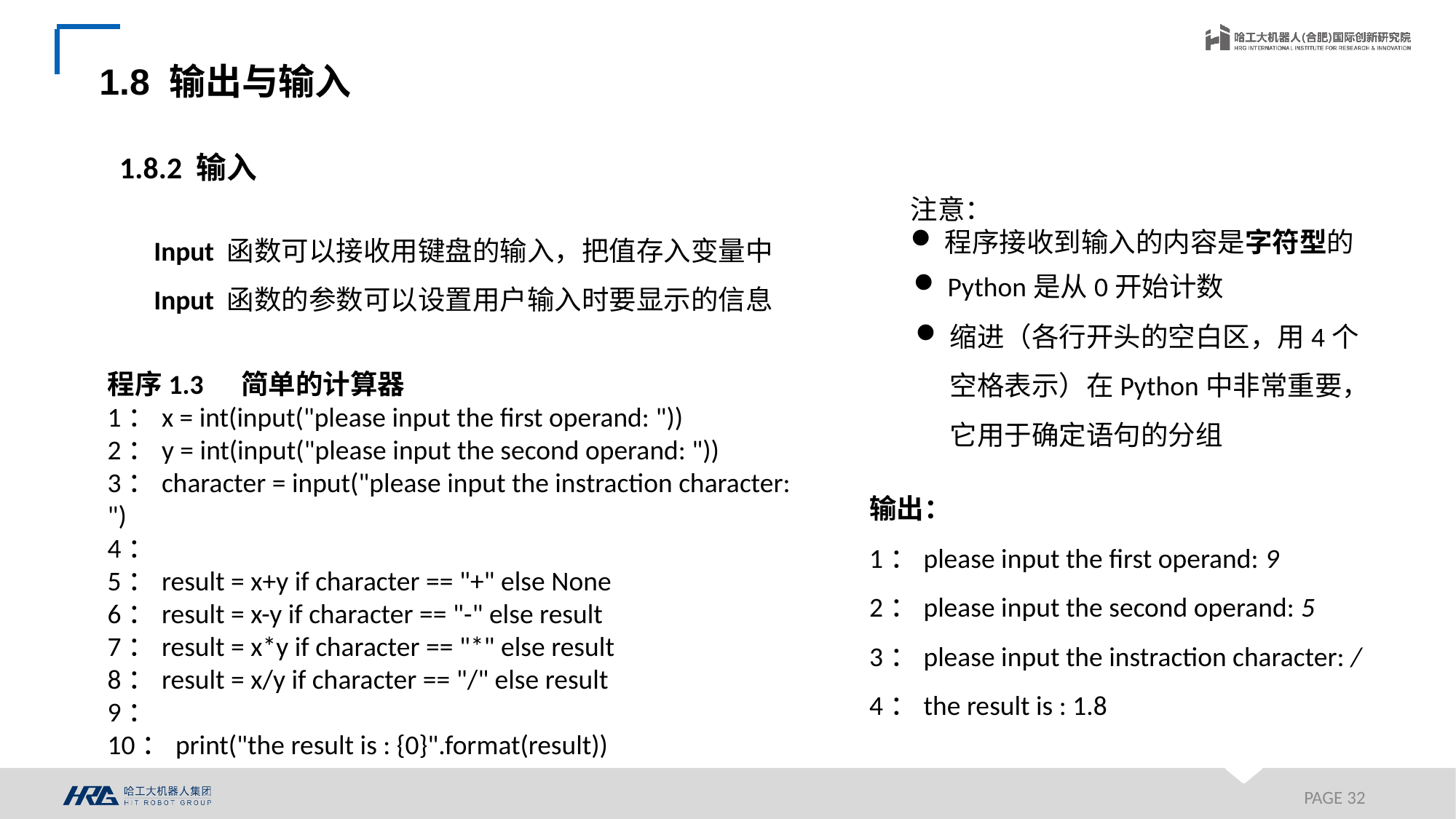

1.8 输出与输入
1.8.2 输入
注意：
程序接收到输入的内容是字符型的
Input 函数可以接收用键盘的输入，把值存入变量中
Input 函数的参数可以设置用户输入时要显示的信息
Python是从0开始计数
缩进（各行开头的空白区，用4个空格表示）在Python中非常重要，它用于确定语句的分组
程序1.3     简单的计算器
1：x = int(input("please input the first operand: "))
2：y = int(input("please input the second operand: "))
3：character = input("please input the instraction character: ")
4：
5：result = x+y if character == "+" else None
6：result = x-y if character == "-" else result
7：result = x*y if character == "*" else result
8：result = x/y if character == "/" else result
9：
10：print("the result is : {0}".format(result))
输出：
1：please input the first operand: 9
2：please input the second operand: 5
3：please input the instraction character: /
4：the result is : 1.8